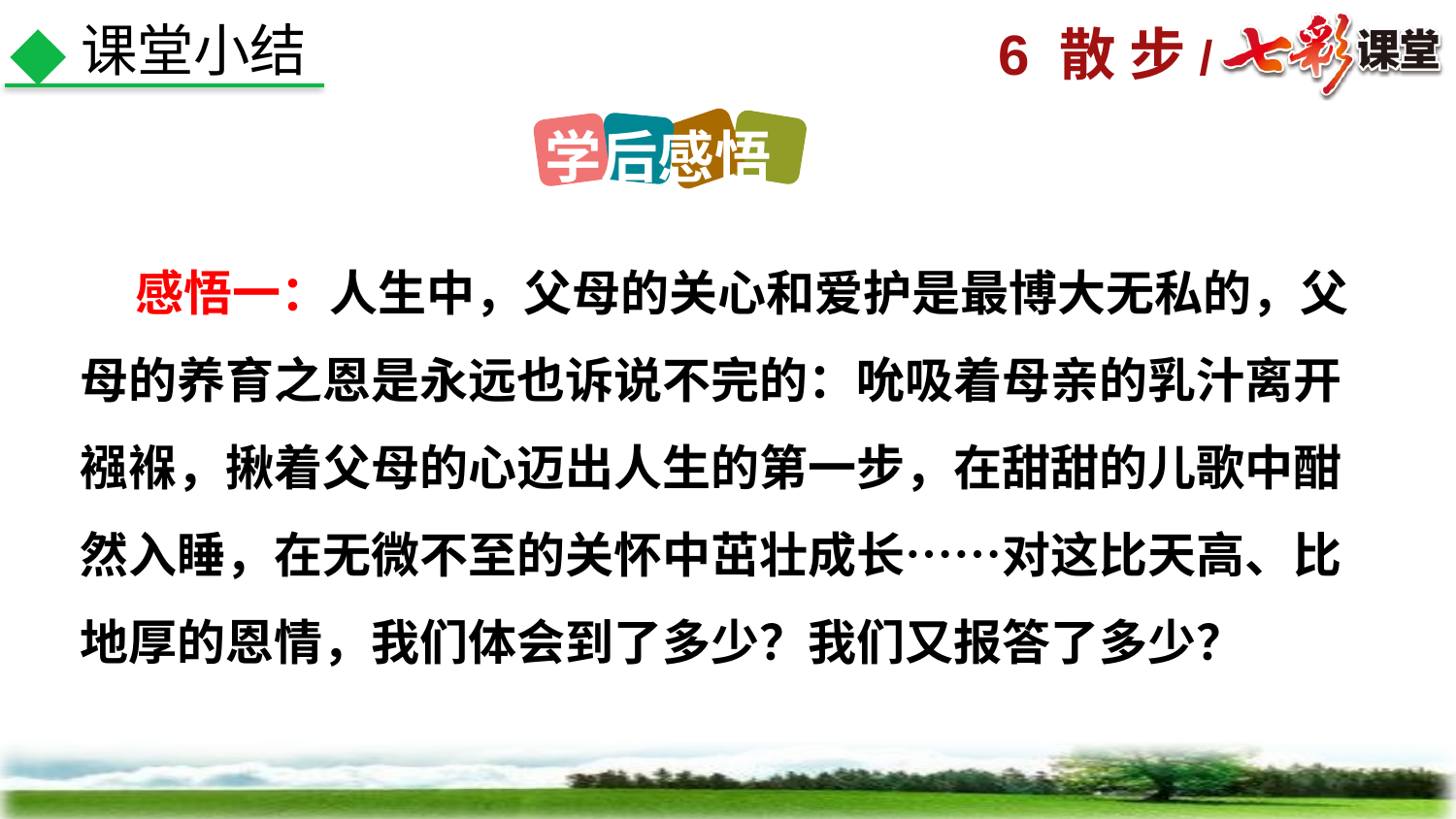

课堂小结

学后感悟

    感悟一：人生中，父母的关心和爱护是最博大无私的，父母的养育之恩是永远也诉说不完的：吮吸着母亲的乳汁离开襁褓，揪着父母的心迈出人生的第一步，在甜甜的儿歌中酣然入睡，在无微不至的关怀中茁壮成长……对这比天高、比地厚的恩情，我们体会到了多少？我们又报答了多少？